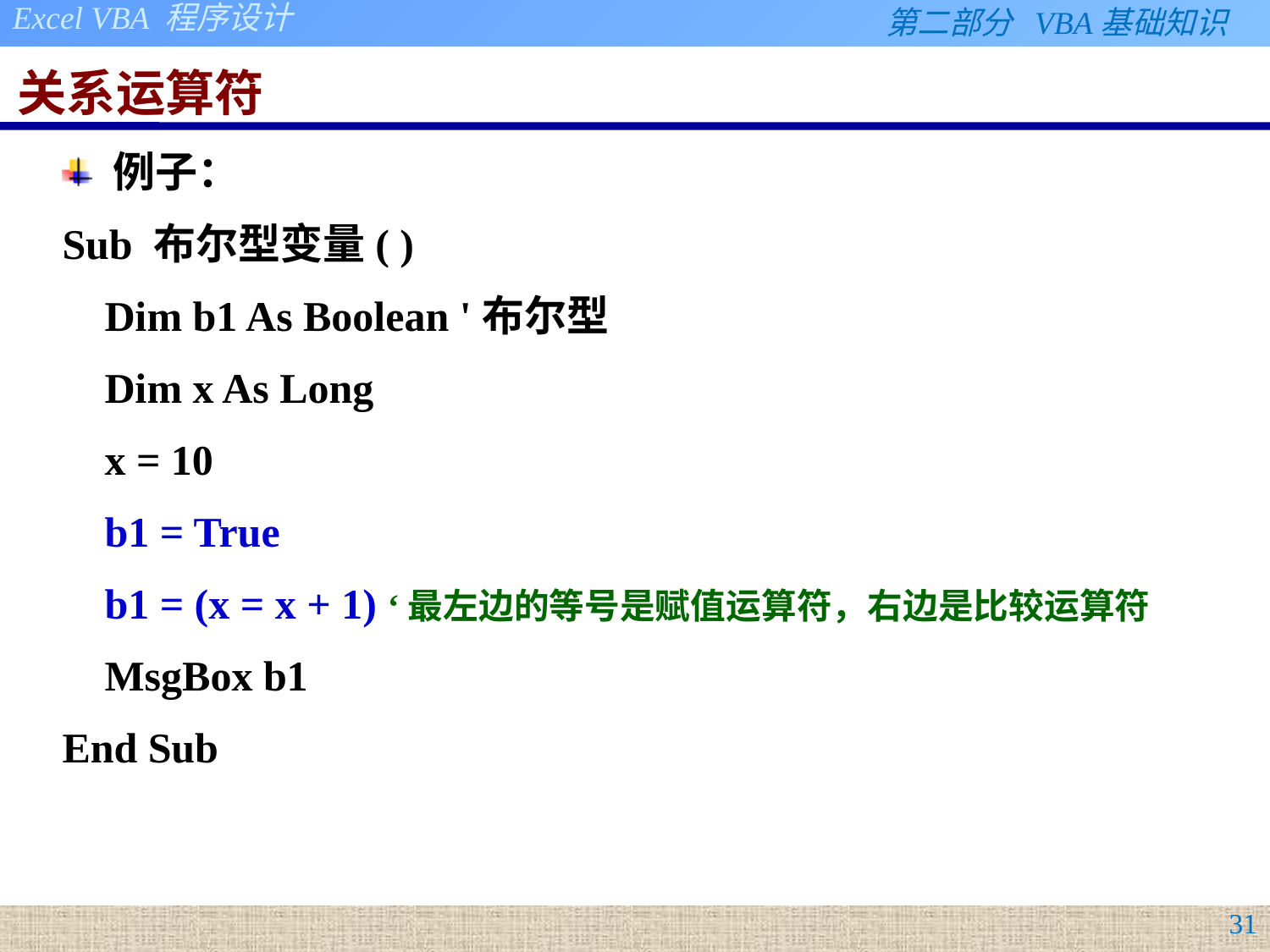

# 关系运算符
例子：
Sub 布尔型变量( )
    Dim b1 As Boolean '布尔型
    Dim x As Long
    x = 10
    b1 = True
    b1 = (x = x + 1) ‘最左边的等号是赋值运算符，右边是比较运算符
    MsgBox b1
End Sub